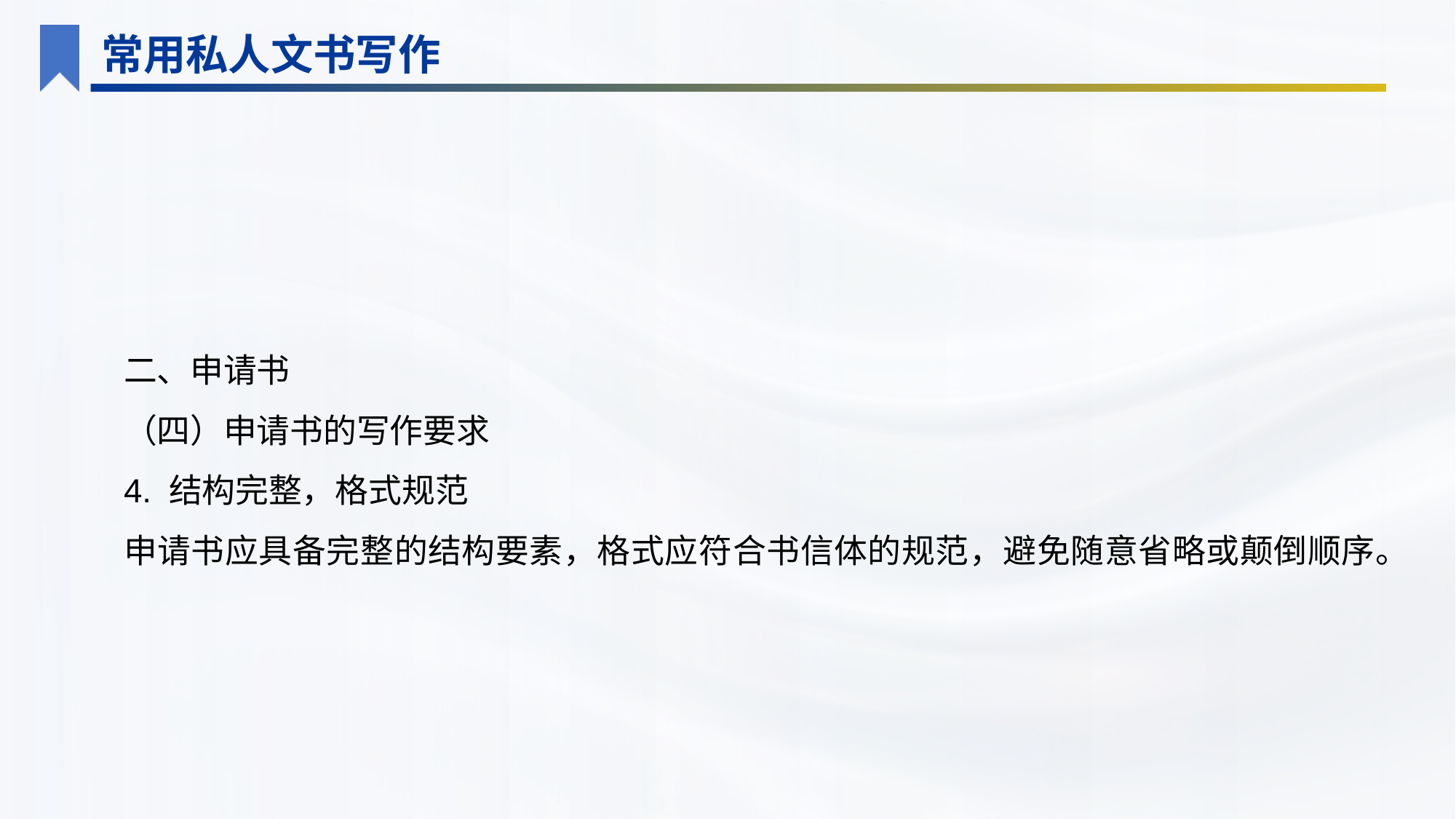

常用私人文书写作
二、申请书
（四）申请书的写作要求
4. 结构完整，格式规范
申请书应具备完整的结构要素，格式应符合书信体的规范，避免随意省略或颠倒顺序。